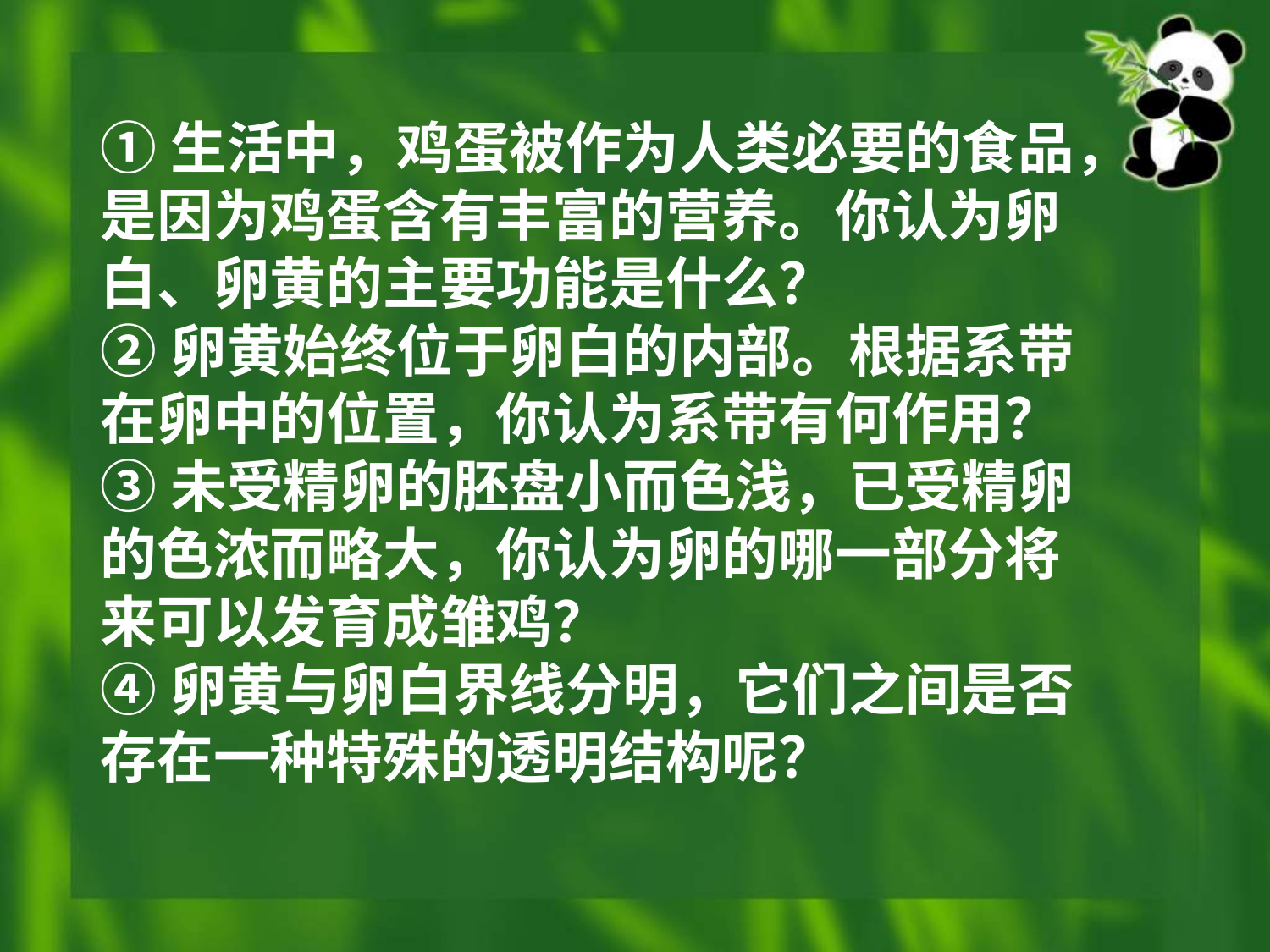

①生活中，鸡蛋被作为人类必要的食品，
是因为鸡蛋含有丰富的营养。你认为卵
白、卵黄的主要功能是什么？
②卵黄始终位于卵白的内部。根据系带
在卵中的位置，你认为系带有何作用？
③未受精卵的胚盘小而色浅，已受精卵
的色浓而略大，你认为卵的哪一部分将
来可以发育成雏鸡？
④卵黄与卵白界线分明，它们之间是否
存在一种特殊的透明结构呢？